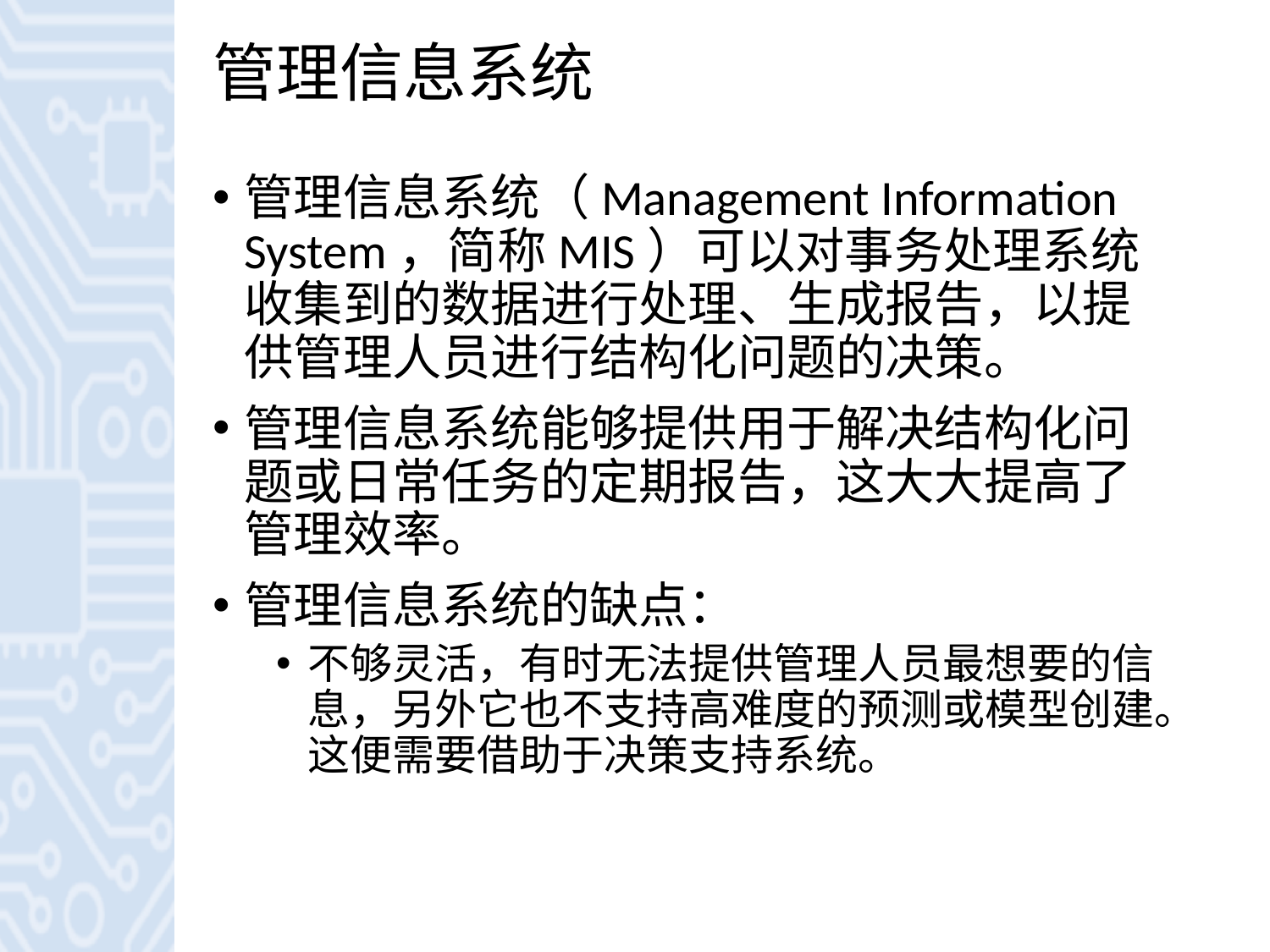

# 管理信息系统
管理信息系统（Management Information System，简称MIS）可以对事务处理系统收集到的数据进行处理、生成报告，以提供管理人员进行结构化问题的决策。
管理信息系统能够提供用于解决结构化问题或日常任务的定期报告，这大大提高了管理效率。
管理信息系统的缺点：
不够灵活，有时无法提供管理人员最想要的信息，另外它也不支持高难度的预测或模型创建。这便需要借助于决策支持系统。